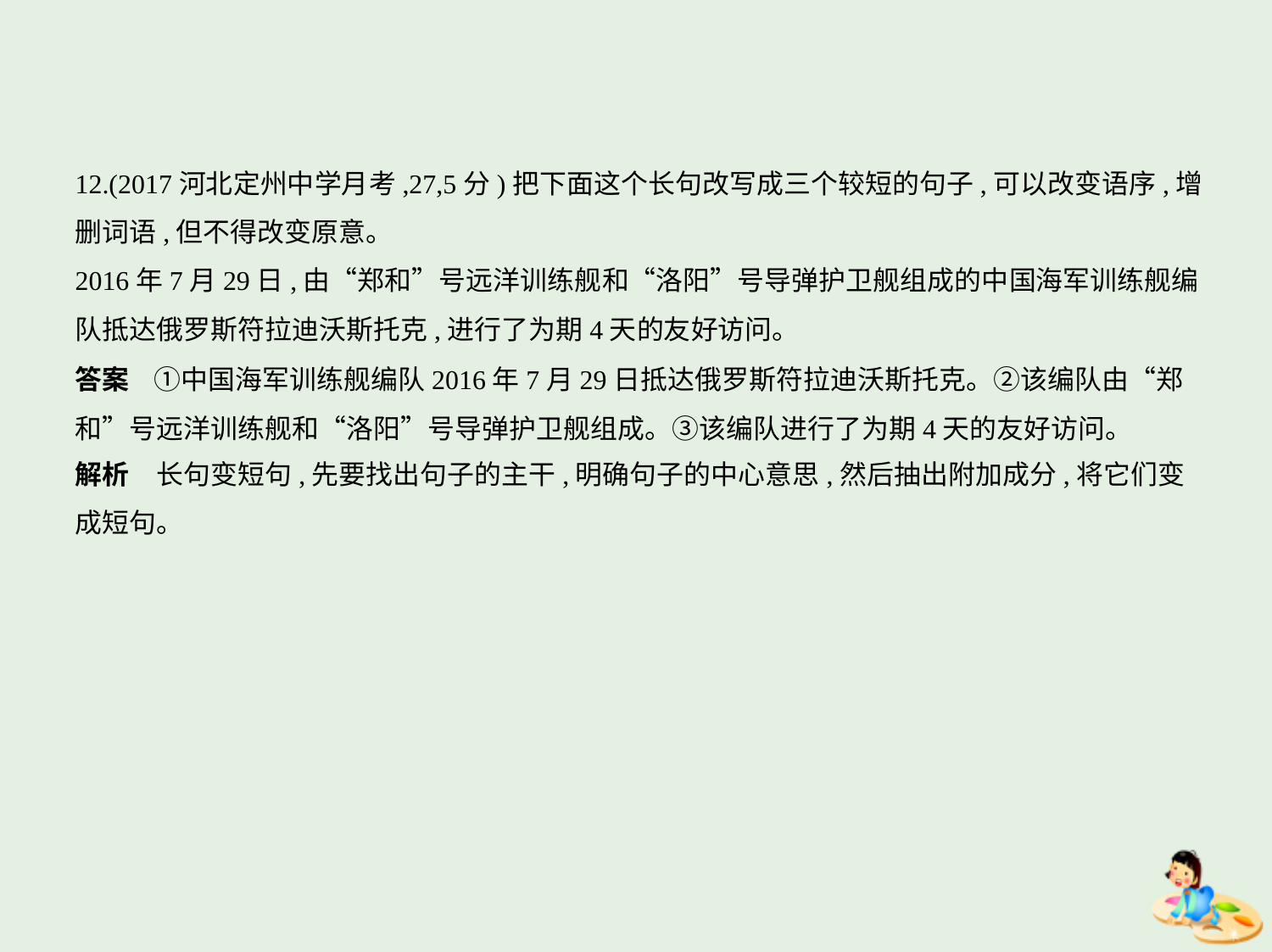

12.(2017河北定州中学月考,27,5分)把下面这个长句改写成三个较短的句子,可以改变语序,增
删词语,但不得改变原意。
2016年7月29日,由“郑和”号远洋训练舰和“洛阳”号导弹护卫舰组成的中国海军训练舰编
队抵达俄罗斯符拉迪沃斯托克,进行了为期4天的友好访问。
答案    ①中国海军训练舰编队2016年7月29日抵达俄罗斯符拉迪沃斯托克。②该编队由“郑
和”号远洋训练舰和“洛阳”号导弹护卫舰组成。③该编队进行了为期4天的友好访问。
解析　长句变短句,先要找出句子的主干,明确句子的中心意思,然后抽出附加成分,将它们变
成短句。